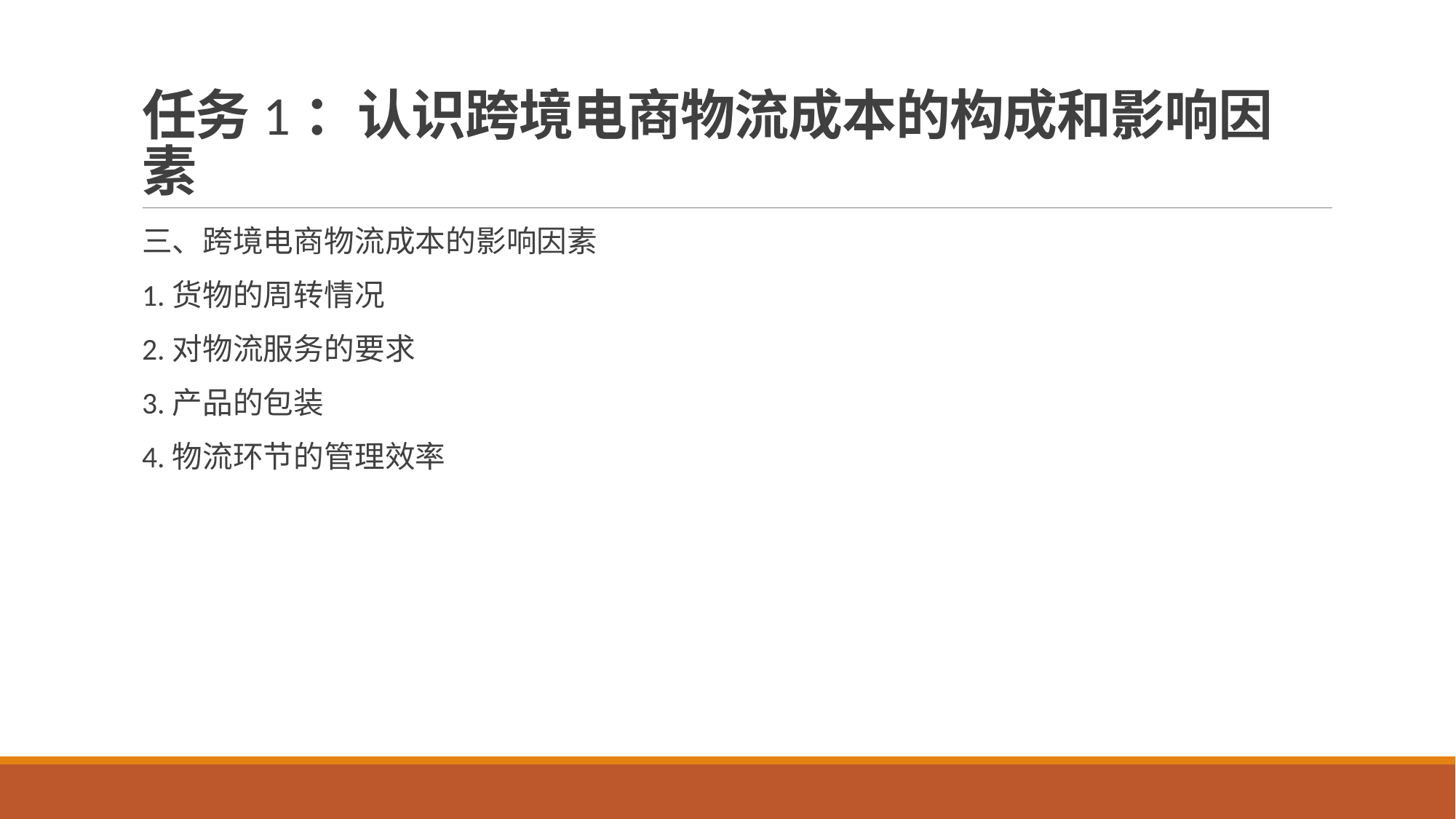

# 任务1：认识跨境电商物流成本的构成和影响因素
三、跨境电商物流成本的影响因素
1.货物的周转情况
2.对物流服务的要求
3.产品的包装
4.物流环节的管理效率